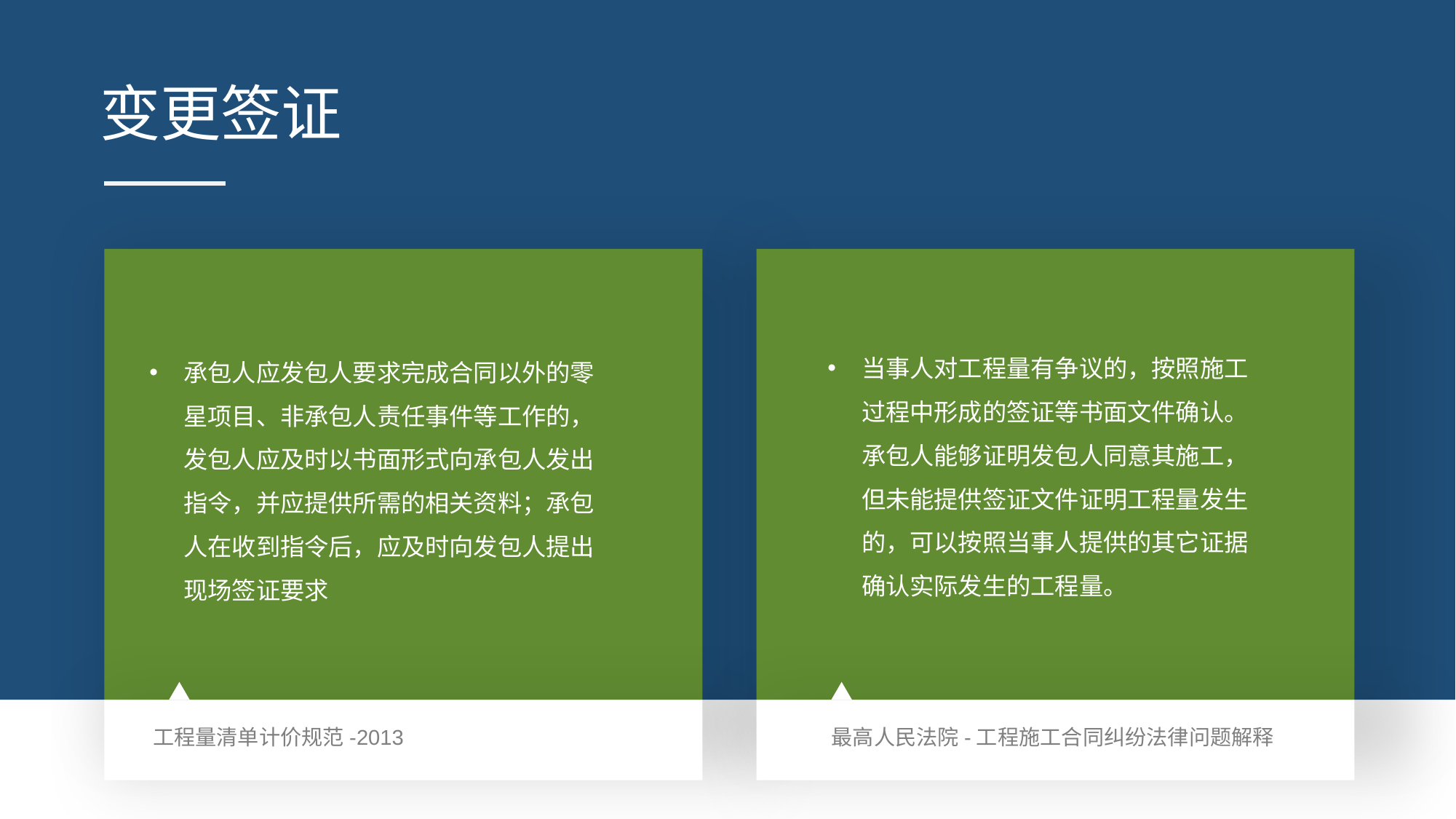

变更签证

当事人对工程量有争议的，按照施工过程中形成的签证等书面文件确认。承包人能够证明发包人同意其施工，但未能提供签证文件证明工程量发生的，可以按照当事人提供的其它证据确认实际发生的工程量。
承包人应发包人要求完成合同以外的零星项目、非承包人责任事件等工作的，发包人应及时以书面形式向承包人发出指令，并应提供所需的相关资料；承包人在收到指令后，应及时向发包人提出现场签证要求

工程量清单计价规范-2013
最高人民法院-工程施工合同纠纷法律问题解释